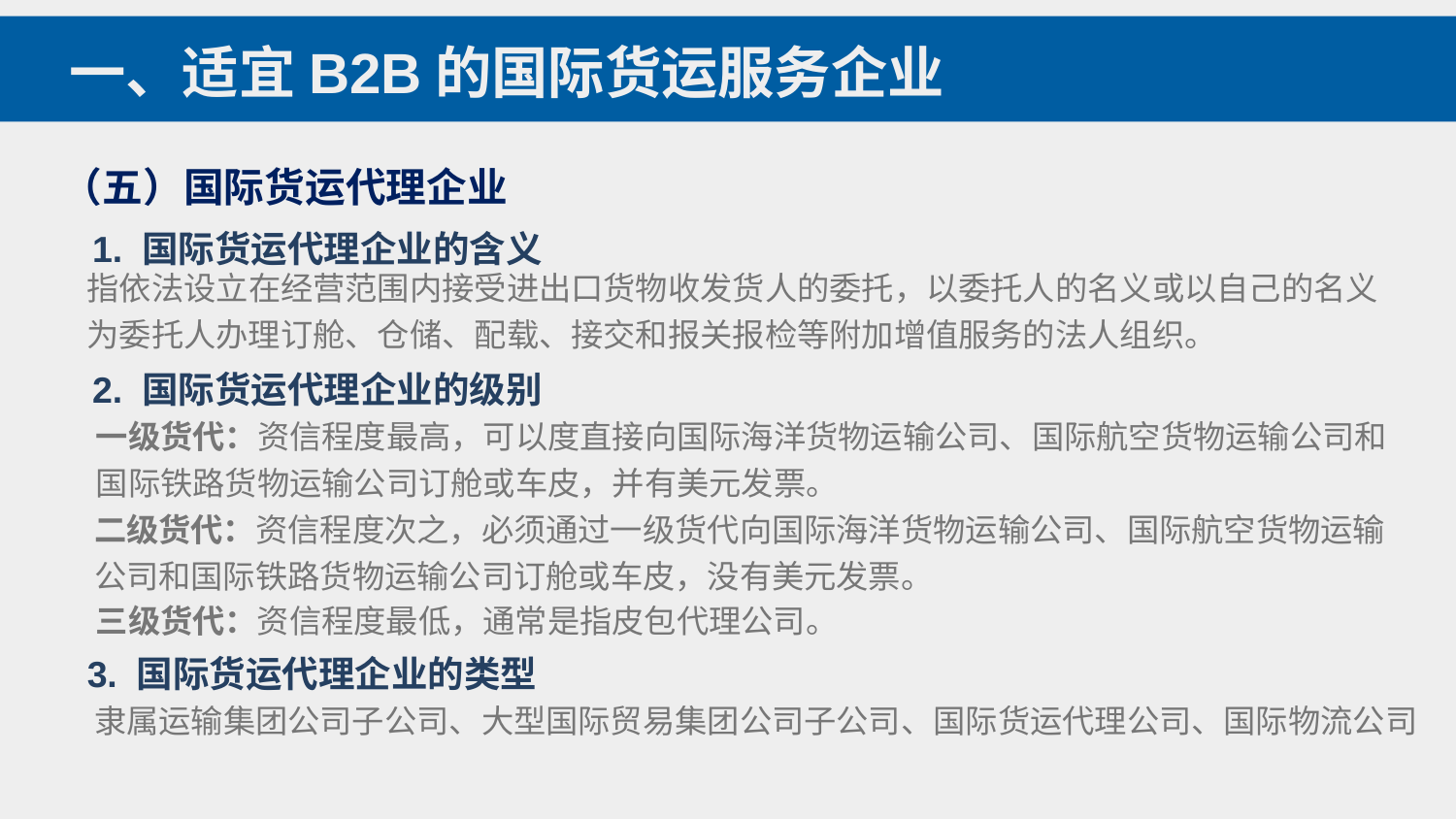

一、适宜B2B的国际货运服务企业
（五）国际货运代理企业
1. 国际货运代理企业的含义
指依法设立在经营范围内接受进出口货物收发货人的委托，以委托人的名义或以自己的名义为委托人办理订舱、仓储、配载、接交和报关报检等附加增值服务的法人组织。
2. 国际货运代理企业的级别
一级货代：资信程度最高，可以度直接向国际海洋货物运输公司、国际航空货物运输公司和国际铁路货物运输公司订舱或车皮，并有美元发票。
二级货代：资信程度次之，必须通过一级货代向国际海洋货物运输公司、国际航空货物运输公司和国际铁路货物运输公司订舱或车皮，没有美元发票。
三级货代：资信程度最低，通常是指皮包代理公司。
3. 国际货运代理企业的类型
隶属运输集团公司子公司、大型国际贸易集团公司子公司、国际货运代理公司、国际物流公司